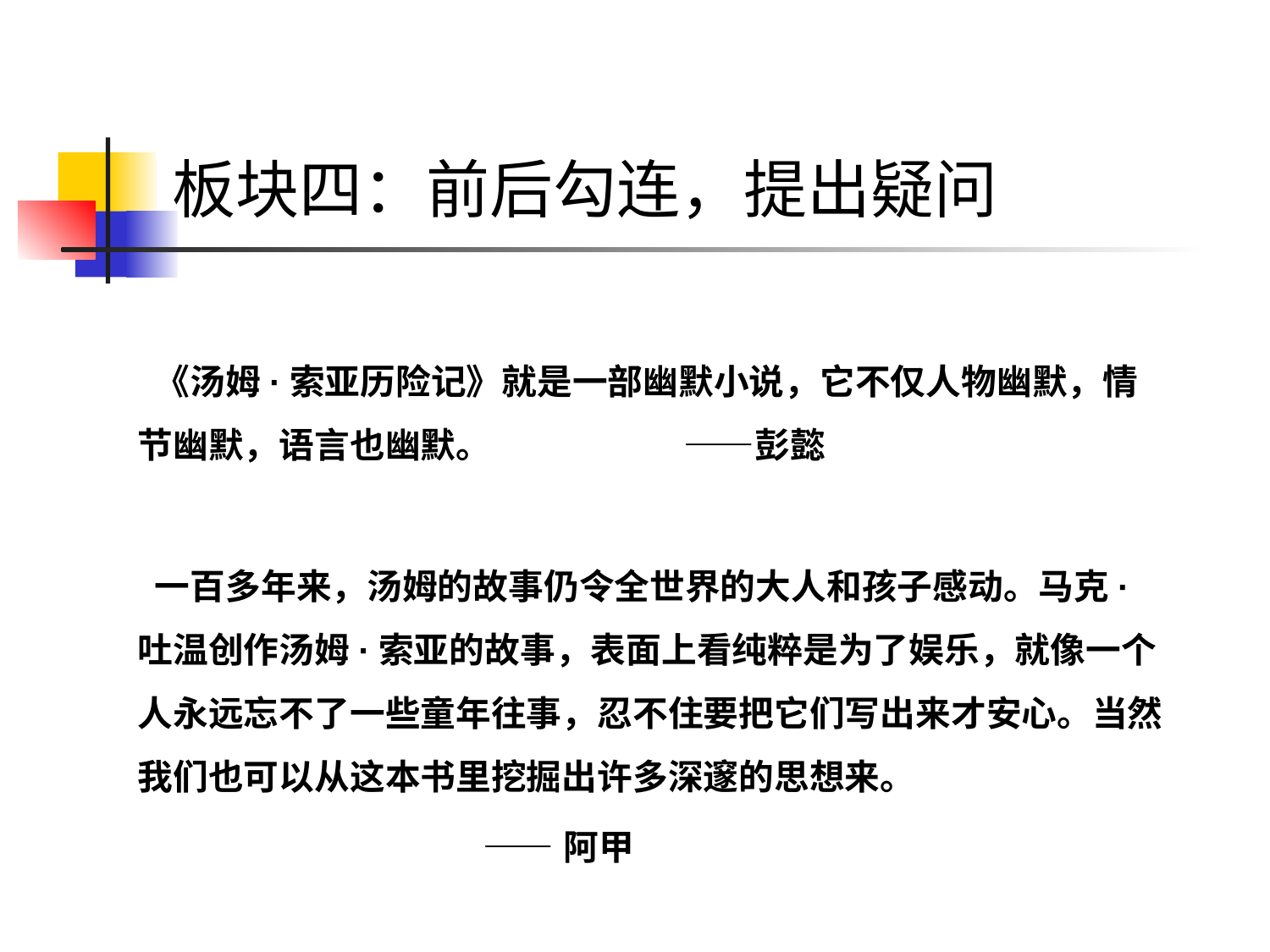

# 板块四：前后勾连，提出疑问
       《汤姆·索亚历险记》就是一部幽默小说，它不仅人物幽默，情节幽默，语言也幽默。                        ——彭懿

       一百多年来，汤姆的故事仍令全世界的大人和孩子感动。马克·吐温创作汤姆·索亚的故事，表面上看纯粹是为了娱乐，就像一个人永远忘不了一些童年往事，忍不住要把它们写出来才安心。当然我们也可以从这本书里挖掘出许多深邃的思想来。
                                                 ——阿甲